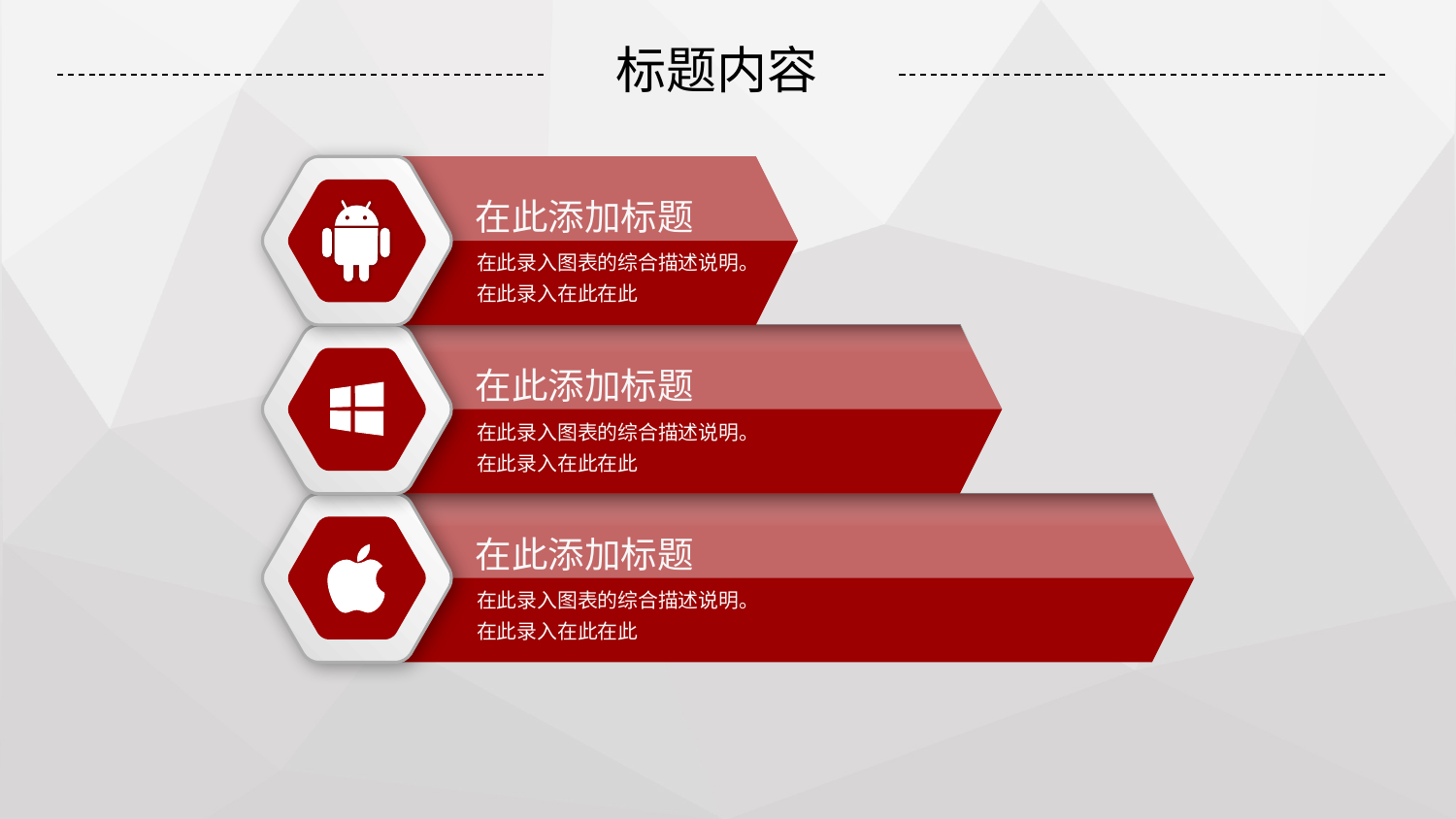

标题内容

在此添加标题

在此录入图表的综合描述说明。在此录入在此在此

在此添加标题

在此录入图表的综合描述说明。在此录入在此在此

在此添加标题

在此录入图表的综合描述说明。在此录入在此在此